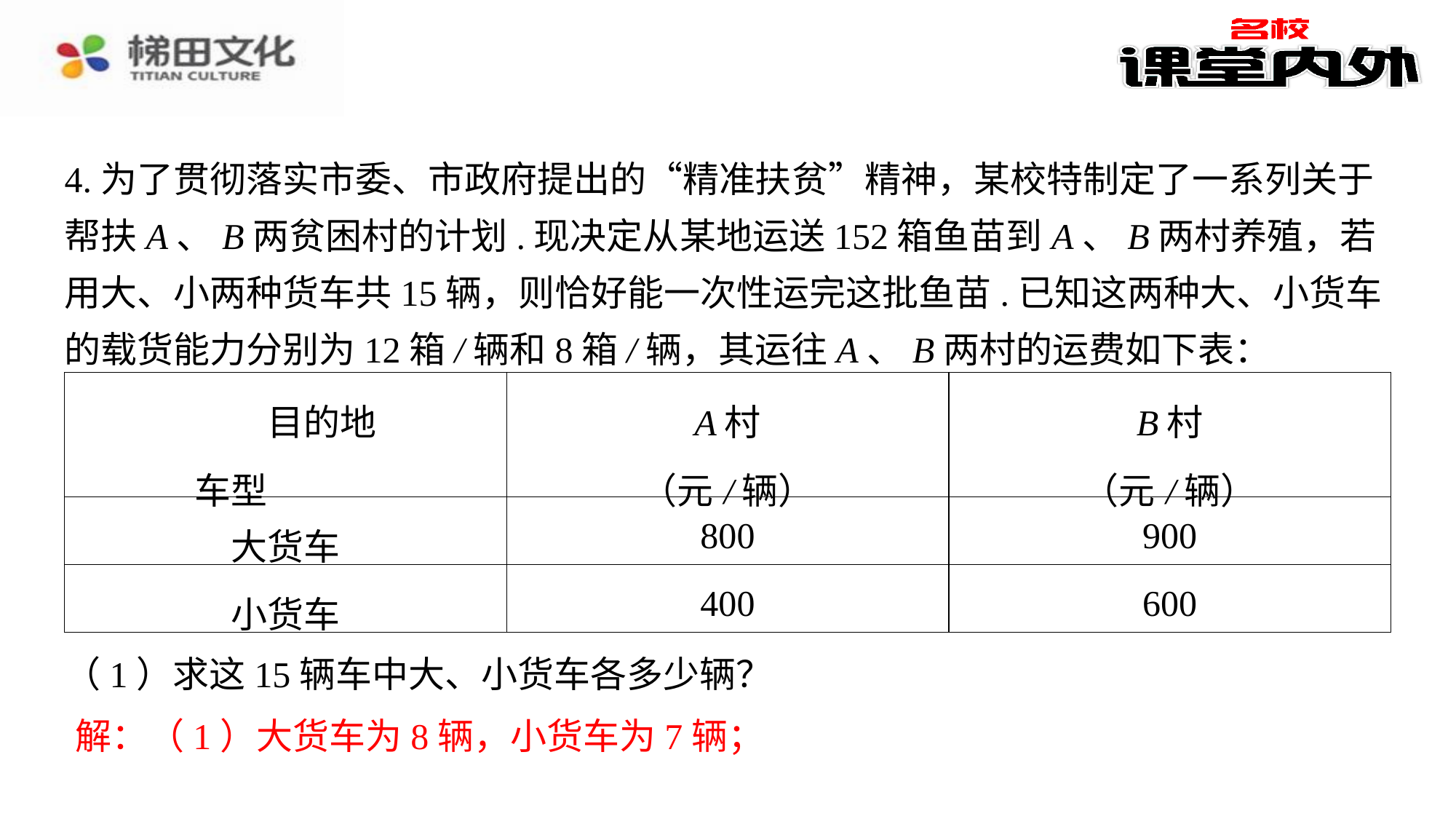

4.为了贯彻落实市委、市政府提出的“精准扶贫”精神，某校特制定了一系列关于帮扶A、B两贫困村的计划.现决定从某地运送152箱鱼苗到A、B两村养殖，若用大、小两种货车共15辆，则恰好能一次性运完这批鱼苗.已知这两种大、小货车的载货能力分别为12箱/辆和8箱/辆，其运往A、B两村的运费如下表：
| 目的地 车型 | A村 （元/辆） | B村 （元/辆） |
| --- | --- | --- |
| 大货车 | 800 | 900 |
| 小货车 | 400 | 600 |
（1）求这15辆车中大、小货车各多少辆？
解：（1）大货车为8辆，小货车为7辆；